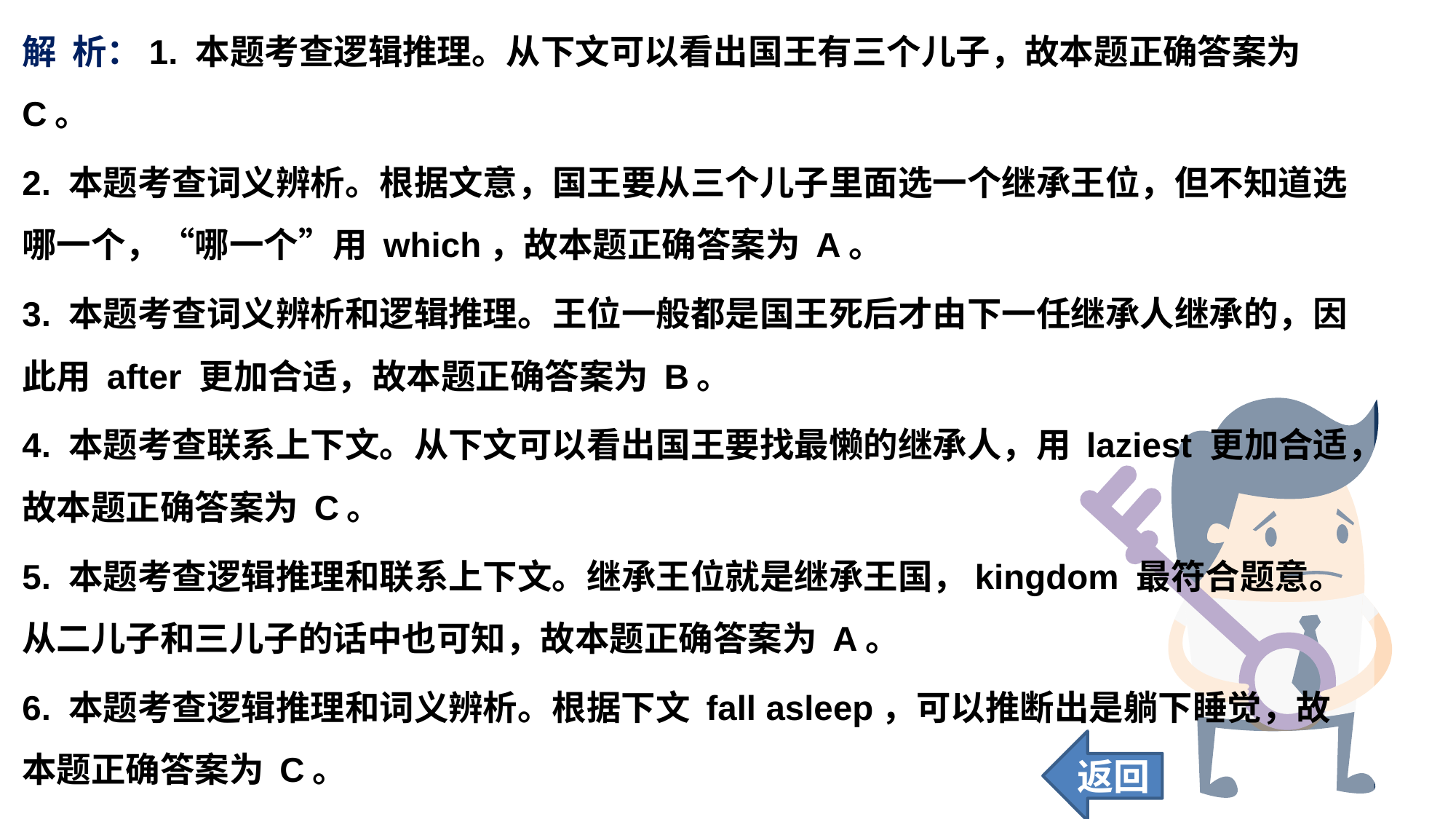

解  析：1. 本题考查逻辑推理。从下文可以看出国王有三个儿子，故本题正确答案为 C。
2. 本题考查词义辨析。根据文意，国王要从三个儿子里面选一个继承王位，但不知道选哪一个，“哪一个”用 which，故本题正确答案为 A。
3. 本题考查词义辨析和逻辑推理。王位一般都是国王死后才由下一任继承人继承的，因此用 after 更加合适，故本题正确答案为 B。
4. 本题考查联系上下文。从下文可以看出国王要找最懒的继承人，用 laziest 更加合适，故本题正确答案为 C。
5. 本题考查逻辑推理和联系上下文。继承王位就是继承王国，kingdom 最符合题意。从二儿子和三儿子的话中也可知，故本题正确答案为 A。
6. 本题考查逻辑推理和词义辨析。根据下文 fall asleep，可以推断出是躺下睡觉，故本题正确答案为 C。

返回
48